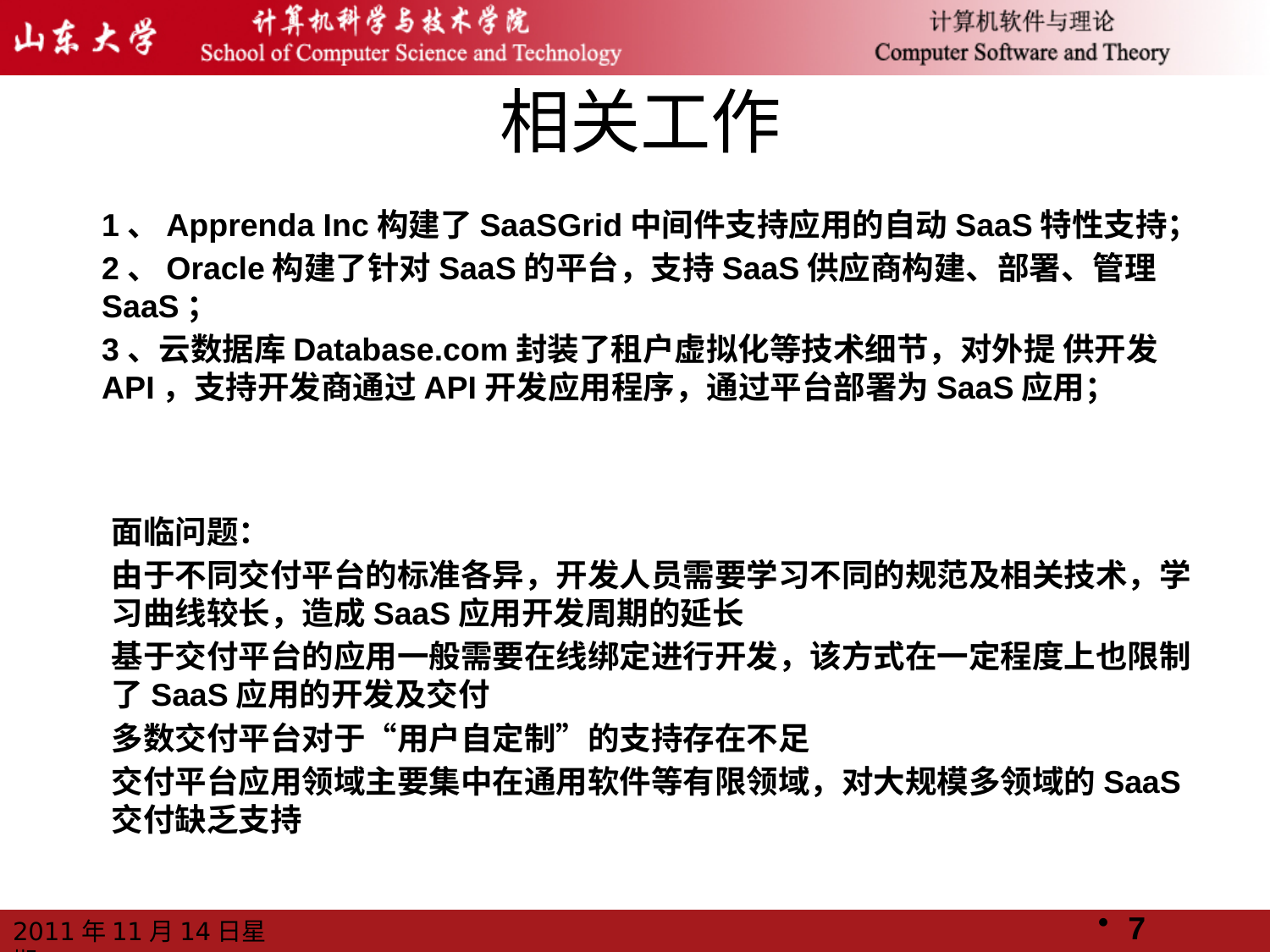

# 相关工作
1、Apprenda Inc构建了SaaSGrid中间件支持应用的自动SaaS特性支持；
2、Oracle构建了针对SaaS的平台，支持SaaS供应商构建、部署、管理SaaS；
3、云数据库Database.com封装了租户虚拟化等技术细节，对外提 供开发API，支持开发商通过API开发应用程序，通过平台部署为SaaS应用；

面临问题：
由于不同交付平台的标准各异，开发人员需要学习不同的规范及相关技术，学习曲线较长，造成SaaS应用开发周期的延长
基于交付平台的应用一般需要在线绑定进行开发，该方式在一定程度上也限制了SaaS应用的开发及交付
多数交付平台对于“用户自定制”的支持存在不足
交付平台应用领域主要集中在通用软件等有限领域，对大规模多领域的SaaS交付缺乏支持
7
2011年11月14日星期一